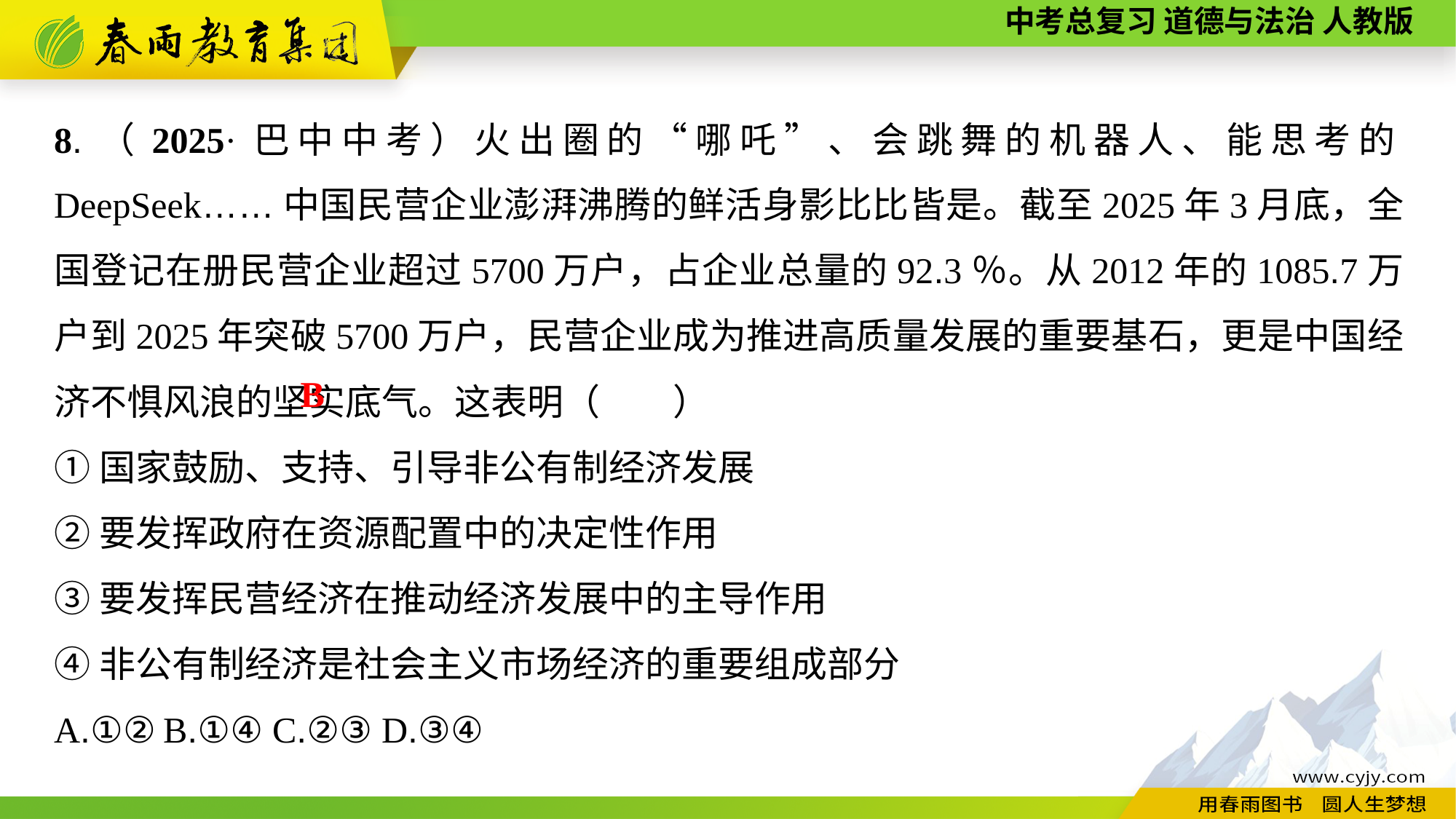

8.（2025·巴中中考）火出圈的“哪吒”、会跳舞的机器人、能思考的DeepSeek……中国民营企业澎湃沸腾的鲜活身影比比皆是。截至2025年3月底，全国登记在册民营企业超过5700万户，占企业总量的92.3％。从2012年的1085.7万户到2025年突破5700万户，民营企业成为推进高质量发展的重要基石，更是中国经济不惧风浪的坚实底气。这表明（　　）
①国家鼓励、支持、引导非公有制经济发展
②要发挥政府在资源配置中的决定性作用
③要发挥民营经济在推动经济发展中的主导作用
④非公有制经济是社会主义市场经济的重要组成部分
A.①②	B.①④	C.②③	D.③④
B